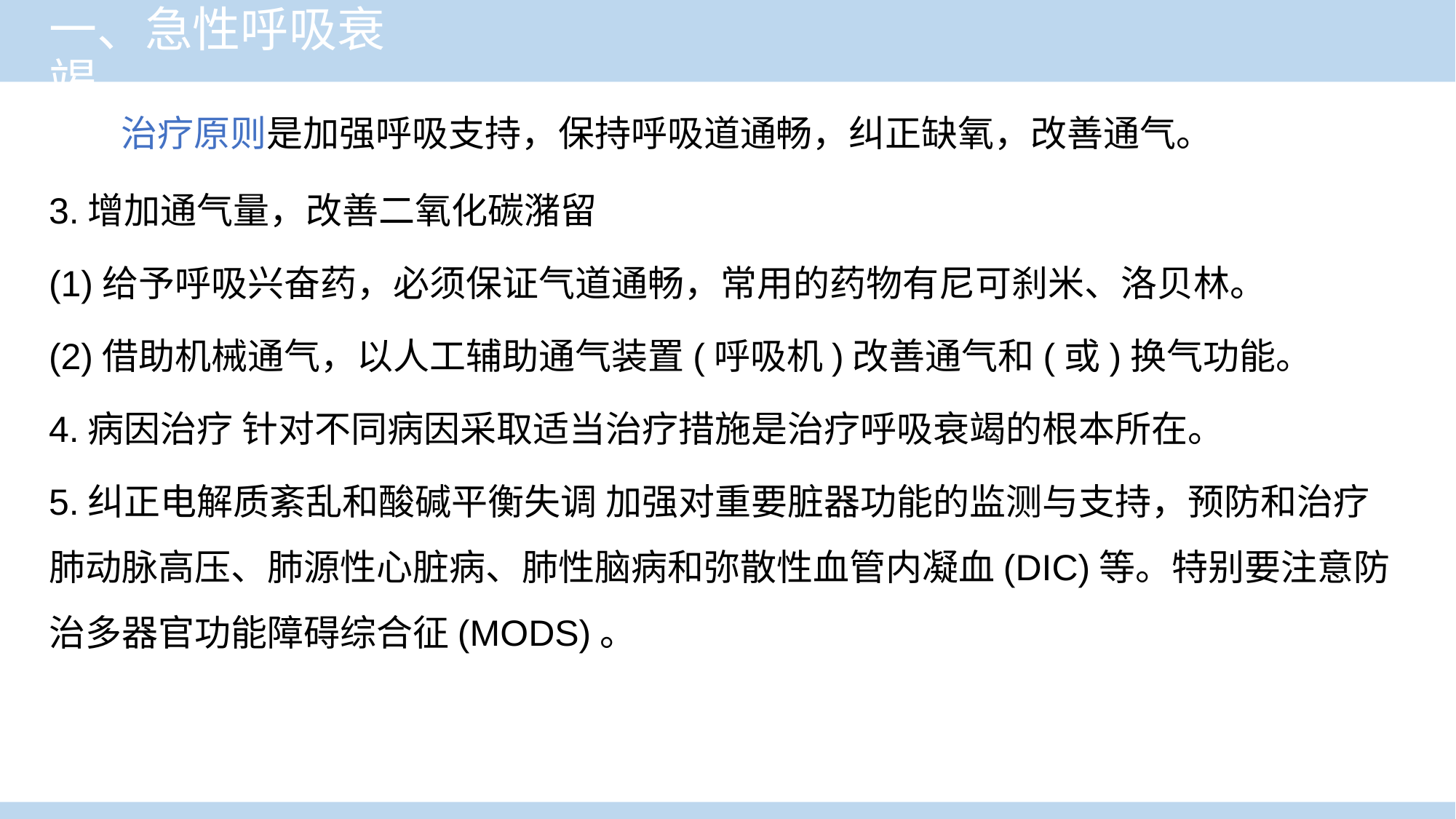

# 一、急性呼吸衰竭
治疗原则是加强呼吸支持，保持呼吸道通畅，纠正缺氧，改善通气。
3.增加通气量，改善二氧化碳潴留
(1)给予呼吸兴奋药，必须保证气道通畅，常用的药物有尼可刹米、洛贝林。
(2)借助机械通气，以人工辅助通气装置(呼吸机)改善通气和(或)换气功能。
4.病因治疗 针对不同病因采取适当治疗措施是治疗呼吸衰竭的根本所在。
5.纠正电解质紊乱和酸碱平衡失调 加强对重要脏器功能的监测与支持，预防和治疗肺动脉高压、肺源性心脏病、肺性脑病和弥散性血管内凝血(DIC)等。特别要注意防治多器官功能障碍综合征(MODS)。